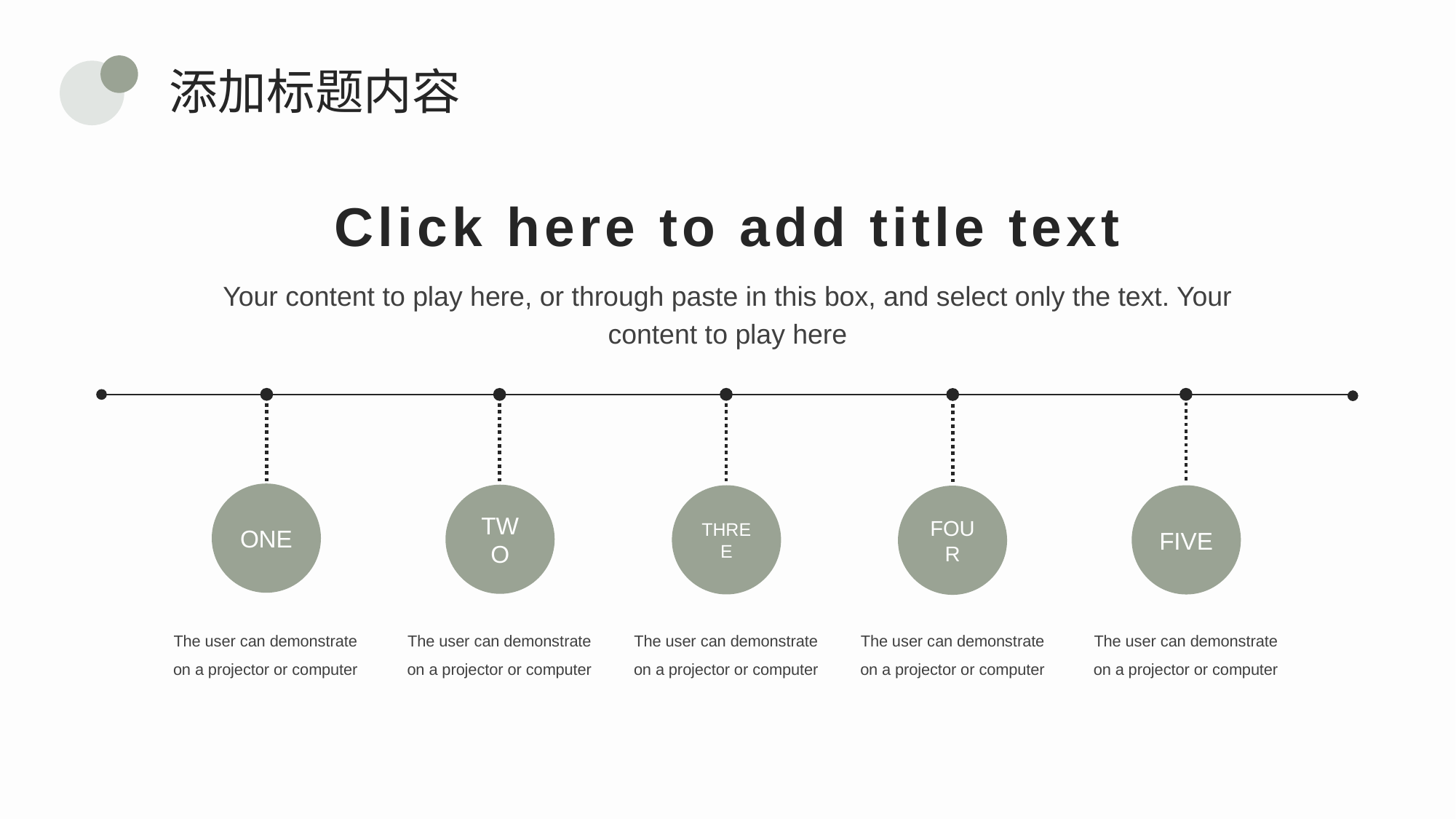

添加标题内容
Click here to add title text
Your content to play here, or through paste in this box, and select only the text. Your content to play here

ONE
TWO
THREE
FIVE
FOUR
The user can demonstrate on a projector or computer
The user can demonstrate on a projector or computer
The user can demonstrate on a projector or computer
The user can demonstrate on a projector or computer
The user can demonstrate on a projector or computer